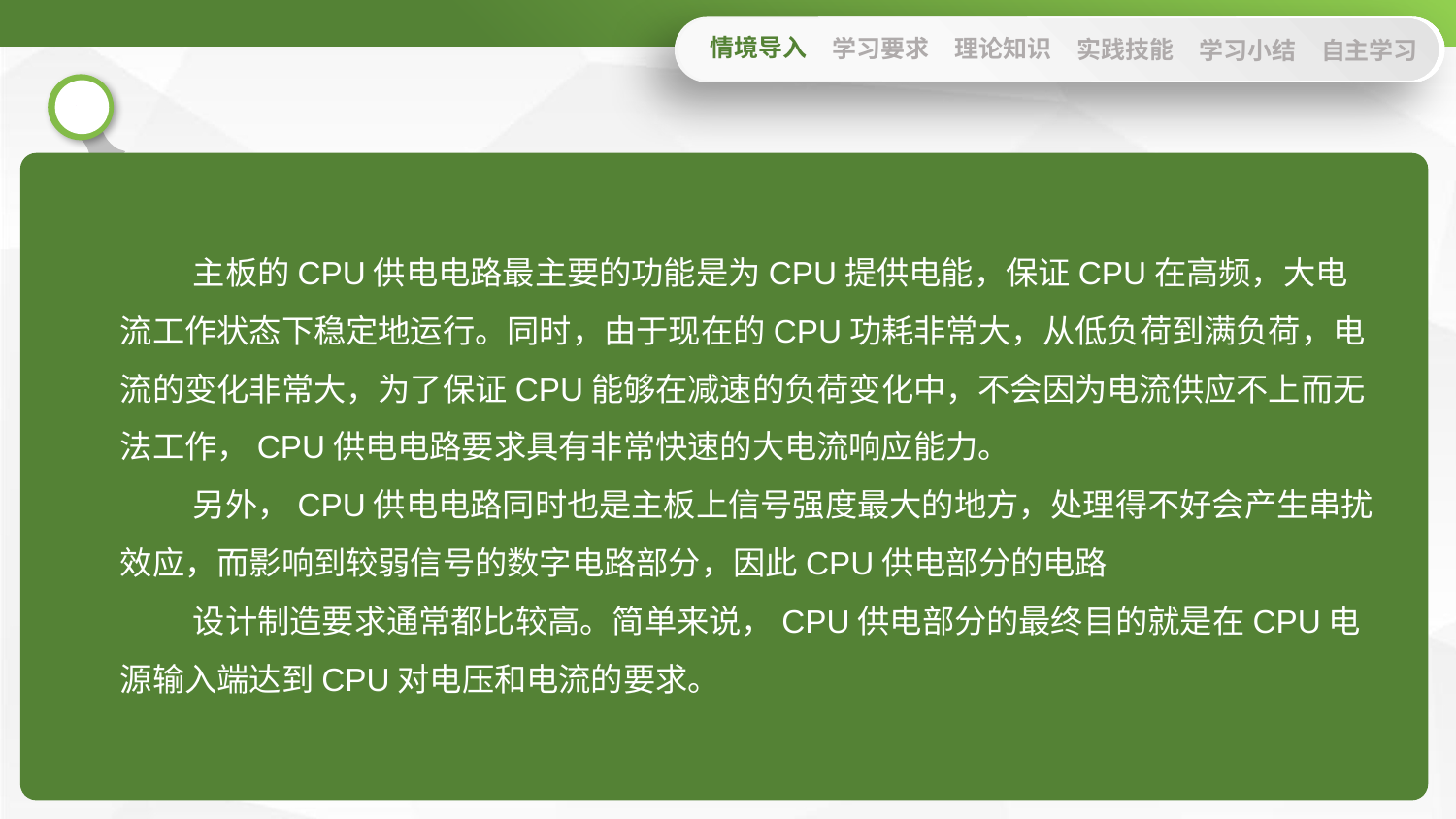

情境导入
学习要求
理论知识
实践技能
学习小结
自主学习
主板的CPU供电电路最主要的功能是为CPU提供电能，保证CPU在高频，大电流工作状态下稳定地运行。同时，由于现在的CPU功耗非常大，从低负荷到满负荷，电流的变化非常大，为了保证CPU能够在减速的负荷变化中，不会因为电流供应不上而无法工作，CPU供电电路要求具有非常快速的大电流响应能力。
另外，CPU供电电路同时也是主板上信号强度最大的地方，处理得不好会产生串扰效应，而影响到较弱信号的数字电路部分，因此CPU供电部分的电路
设计制造要求通常都比较高。简单来说，CPU供电部分的最终目的就是在CPU电源输入端达到CPU对电压和电流的要求。